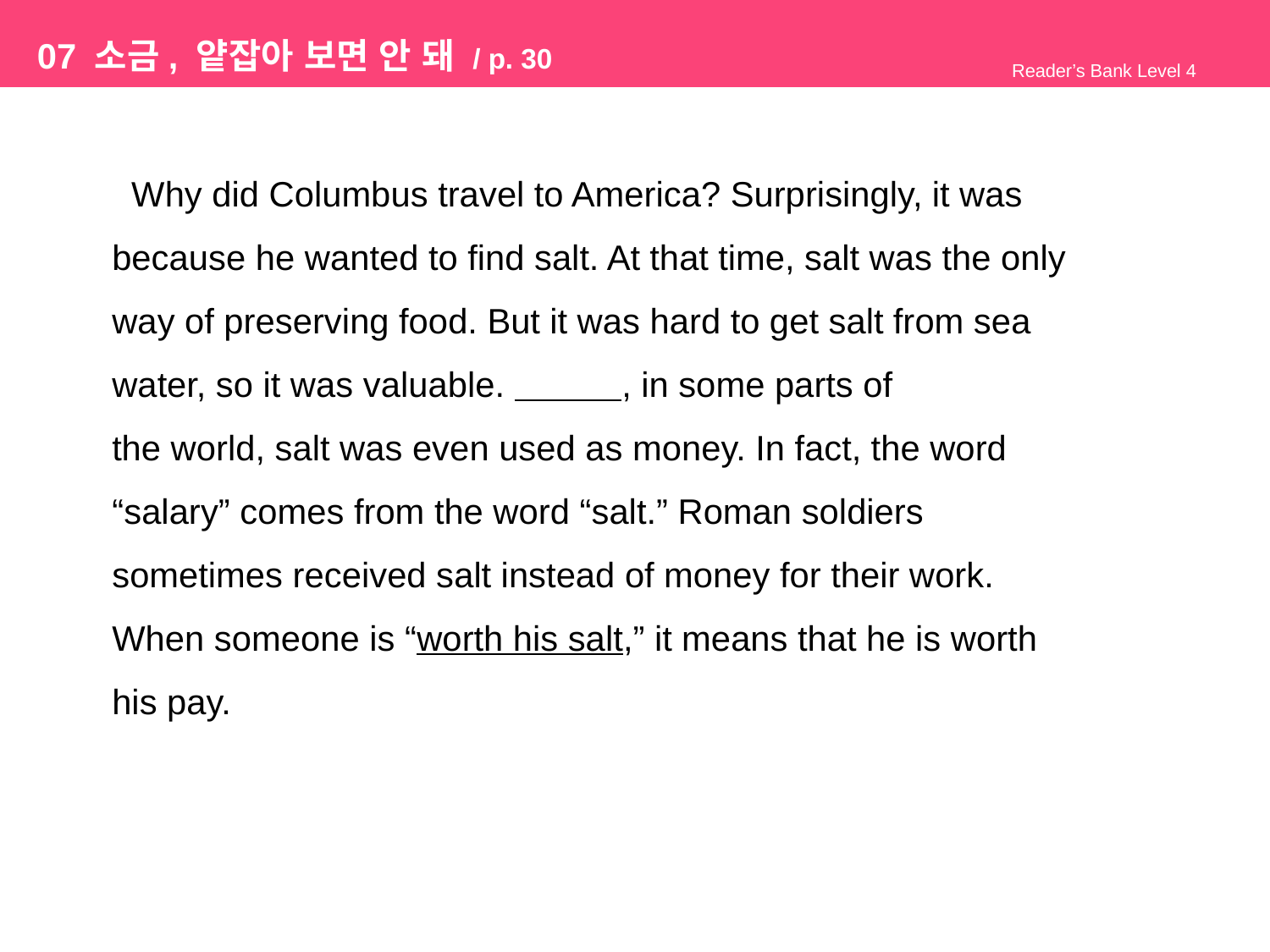

# 07 소금, 얕잡아 보면 안 돼 / p. 30
Reader’s Bank Level 4

  Why did Columbus travel to America? Surprisingly, it was
because he wanted to find salt. At that time, salt was the only
way of preserving food. But it was hard to get salt from sea
water, so it was valuable.            , in some parts of
the world, salt was even used as money. In fact, the word
“salary” comes from the word “salt.” Roman soldiers
sometimes received salt instead of money for their work.
When someone is “worth his salt,” it means that he is worth
his pay.